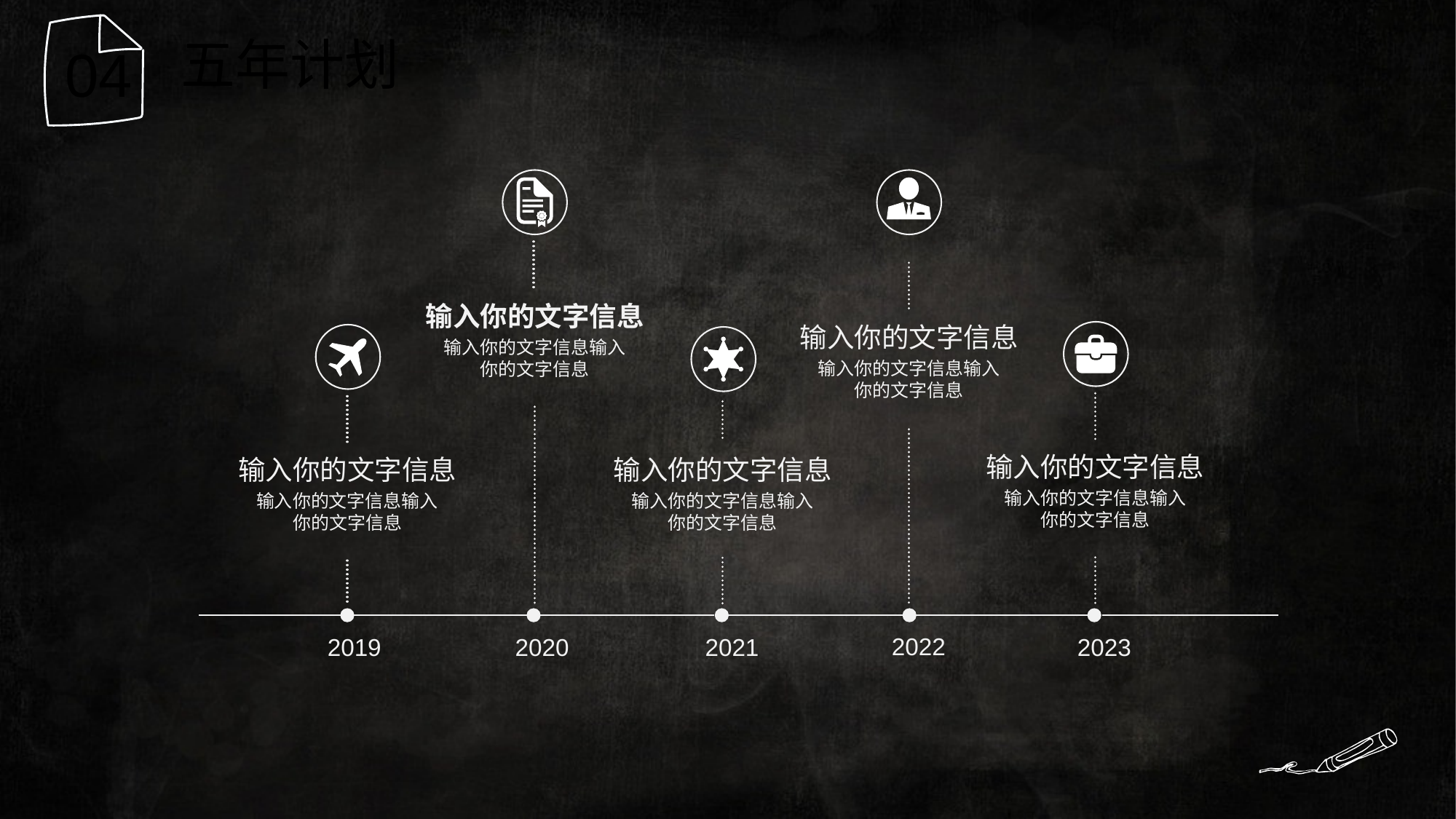

五年计划
04

输入你的文字信息
输入你的文字信息

输入你的文字信息输入你的文字信息
输入你的文字信息输入你的文字信息
输入你的文字信息
输入你的文字信息
输入你的文字信息
输入你的文字信息输入你的文字信息
输入你的文字信息输入你的文字信息
输入你的文字信息输入你的文字信息

2022
2019
2020
2021
2023